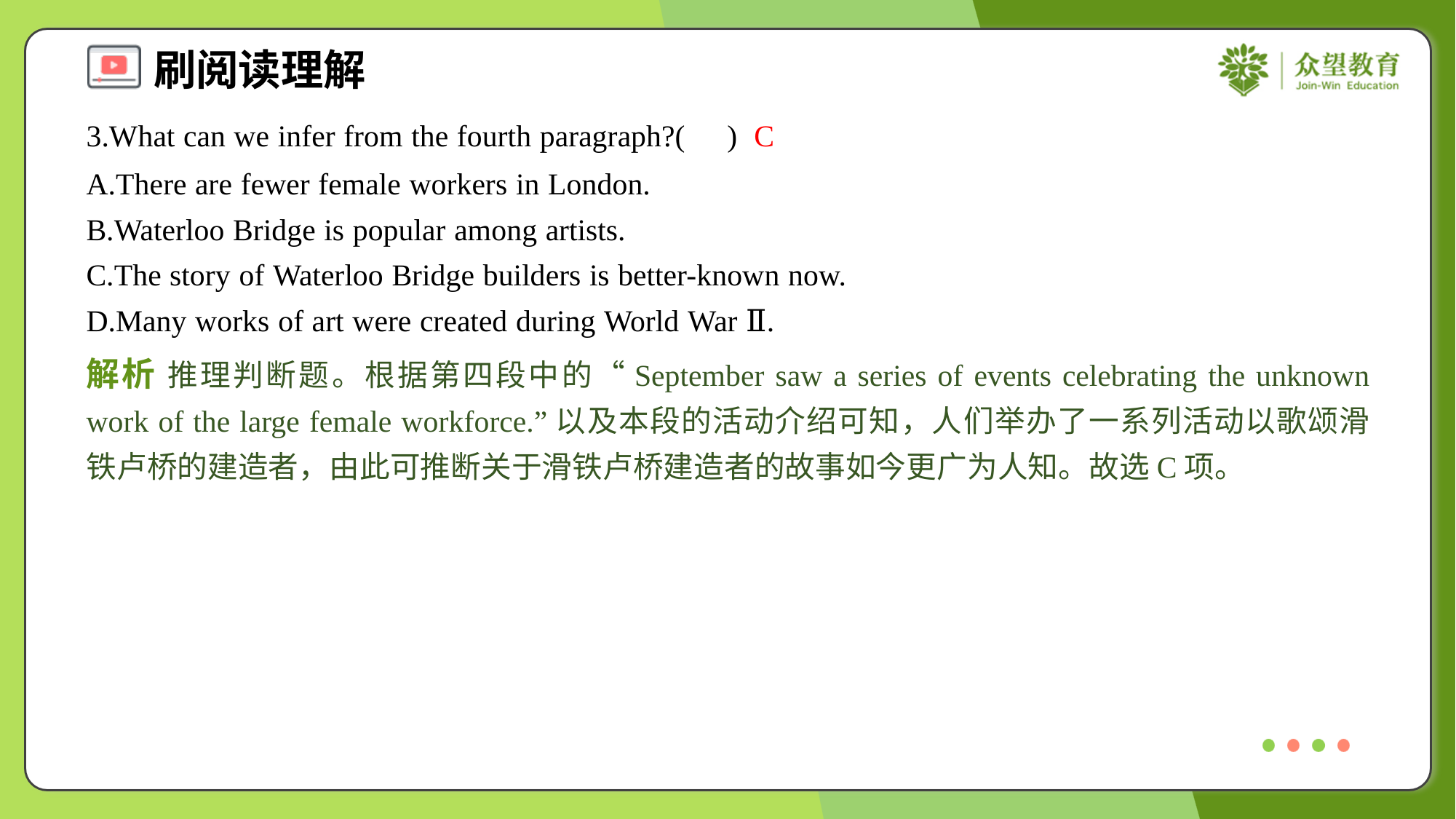

3.What can we infer from the fourth paragraph?(     )
C
A.There are fewer female workers in London.
B.Waterloo Bridge is popular among artists.
C.The story of Waterloo Bridge builders is better-known now.
D.Many works of art were created during World War Ⅱ.
解析 推理判断题。根据第四段中的“September saw a series of events celebrating the unknown work of the large female workforce.”以及本段的活动介绍可知，人们举办了一系列活动以歌颂滑铁卢桥的建造者，由此可推断关于滑铁卢桥建造者的故事如今更广为人知。故选C项。